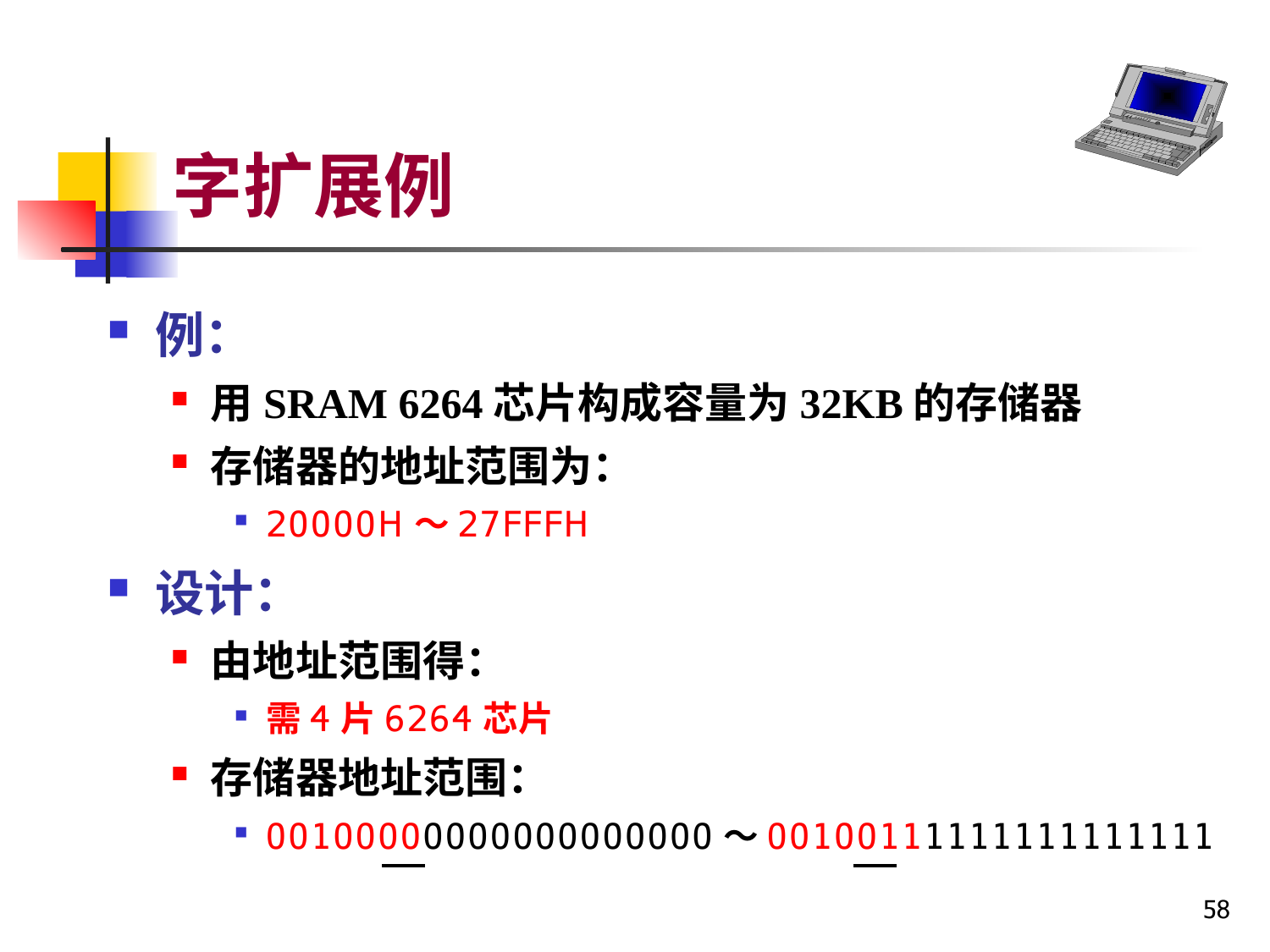

# 字扩展例
例：
用SRAM 6264芯片构成容量为32KB的存储器
存储器的地址范围为：
20000H～27FFFH
设计：
由地址范围得：
需4片6264芯片
存储器地址范围：
00100000000000000000～00100111111111111111
58